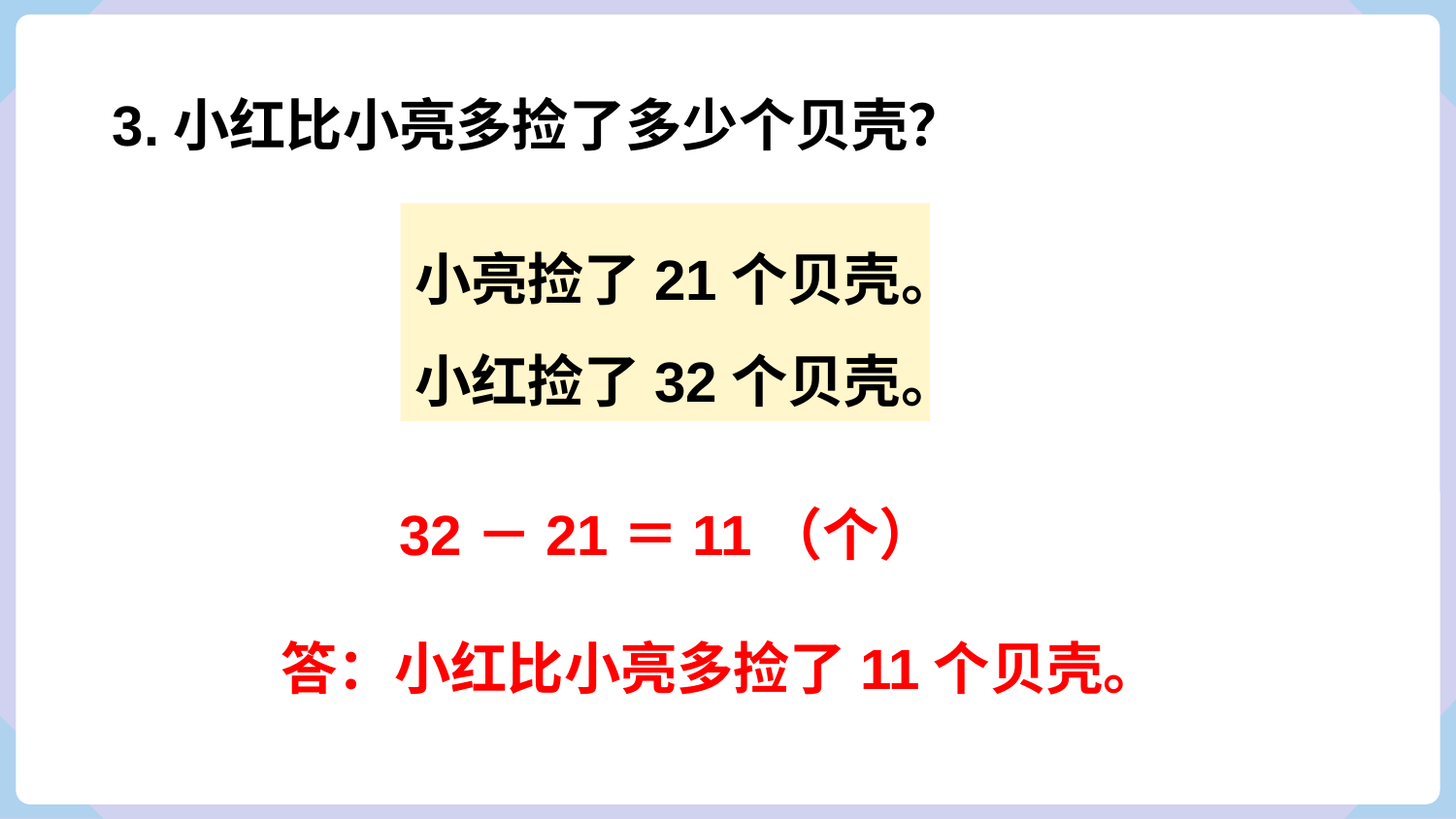

3.小红比小亮多捡了多少个贝壳？
小亮捡了21个贝壳。
小红捡了32个贝壳。
32－21＝11（个）
答：小红比小亮多捡了11个贝壳。